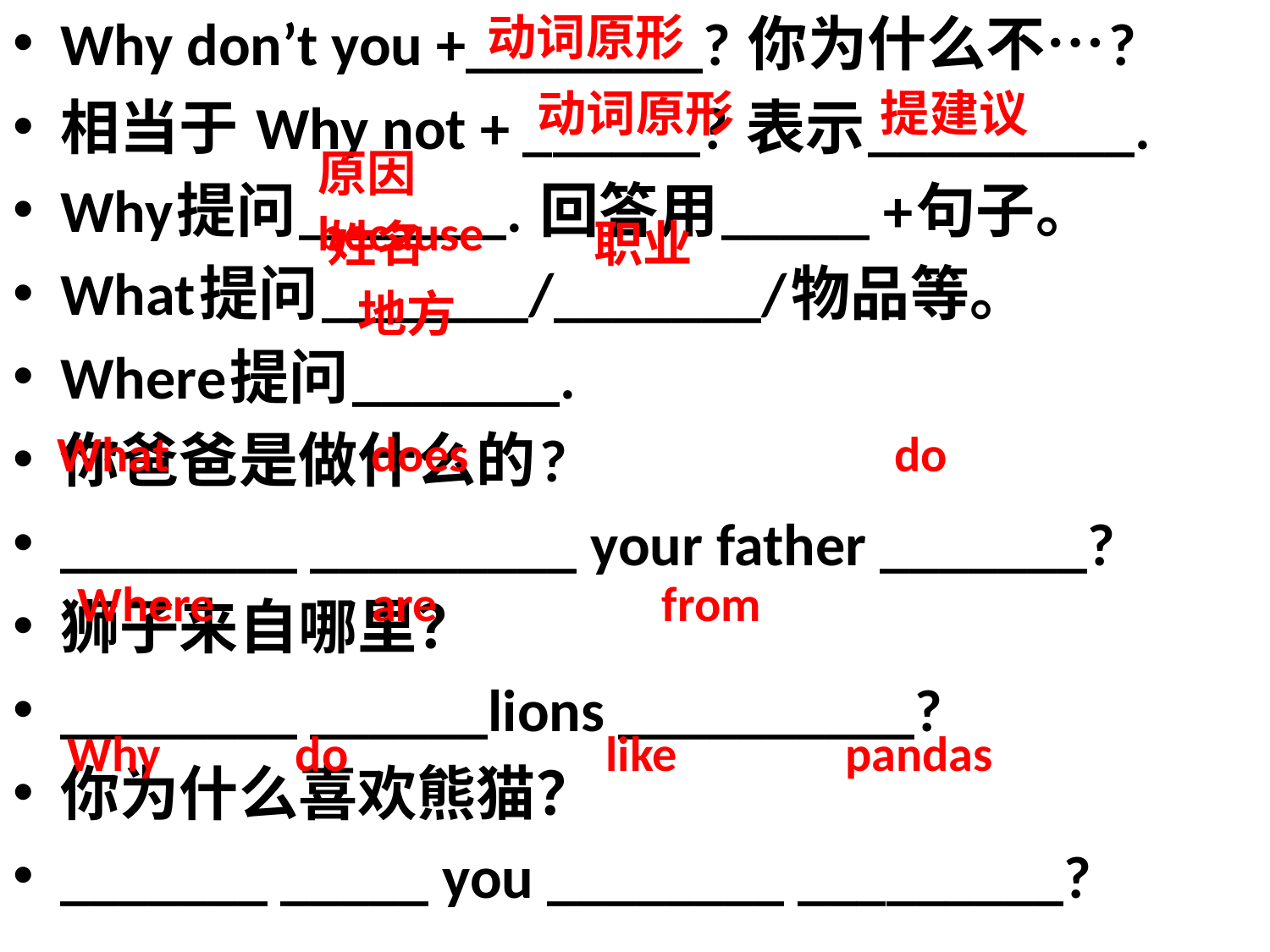

Why don’t you +________? 你为什么不…?
相当于 Why not + ______? 表示_________.
Why提问_______. 回答用_____ +句子。
What提问_______/_______/物品等。
Where提问_______.
你爸爸是做什么的?
________ _________ your father _______?
狮子来自哪里？
________ ______lions __________?
你为什么喜欢熊猫？
_______ _____ you ________ _________?
动词原形
#
动词原形             提建议
原因                          because
姓名               职业
地方
What                  does                                      do
Where              are                    from
Why            do                       like               pandas